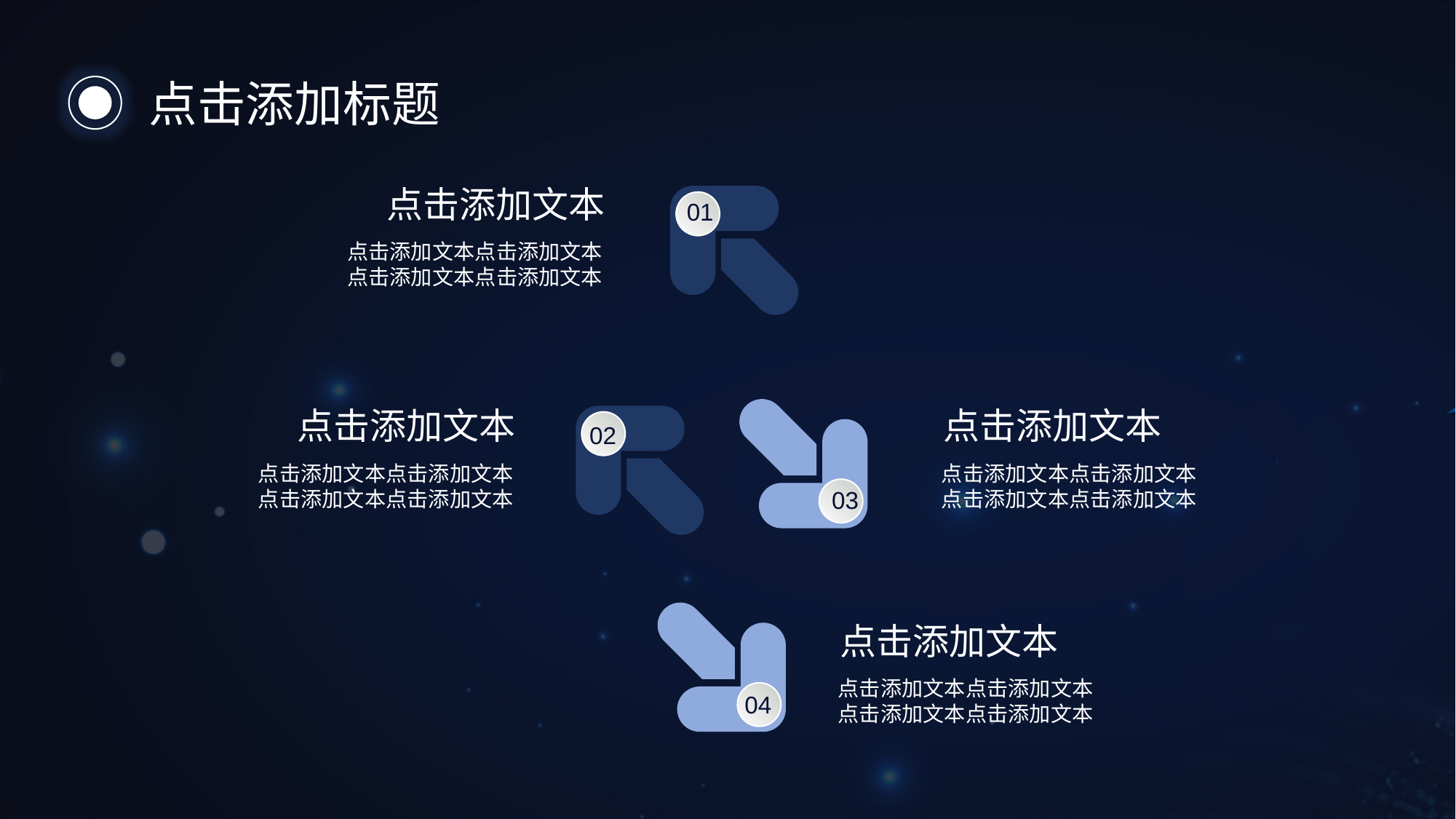

点击添加标题

点击添加文本
点击添加文本点击添加文本
点击添加文本点击添加文本

01

点击添加文本
点击添加文本点击添加文本
点击添加文本点击添加文本
点击添加文本
点击添加文本点击添加文本
点击添加文本点击添加文本

03

02

04
点击添加文本
点击添加文本点击添加文本
点击添加文本点击添加文本